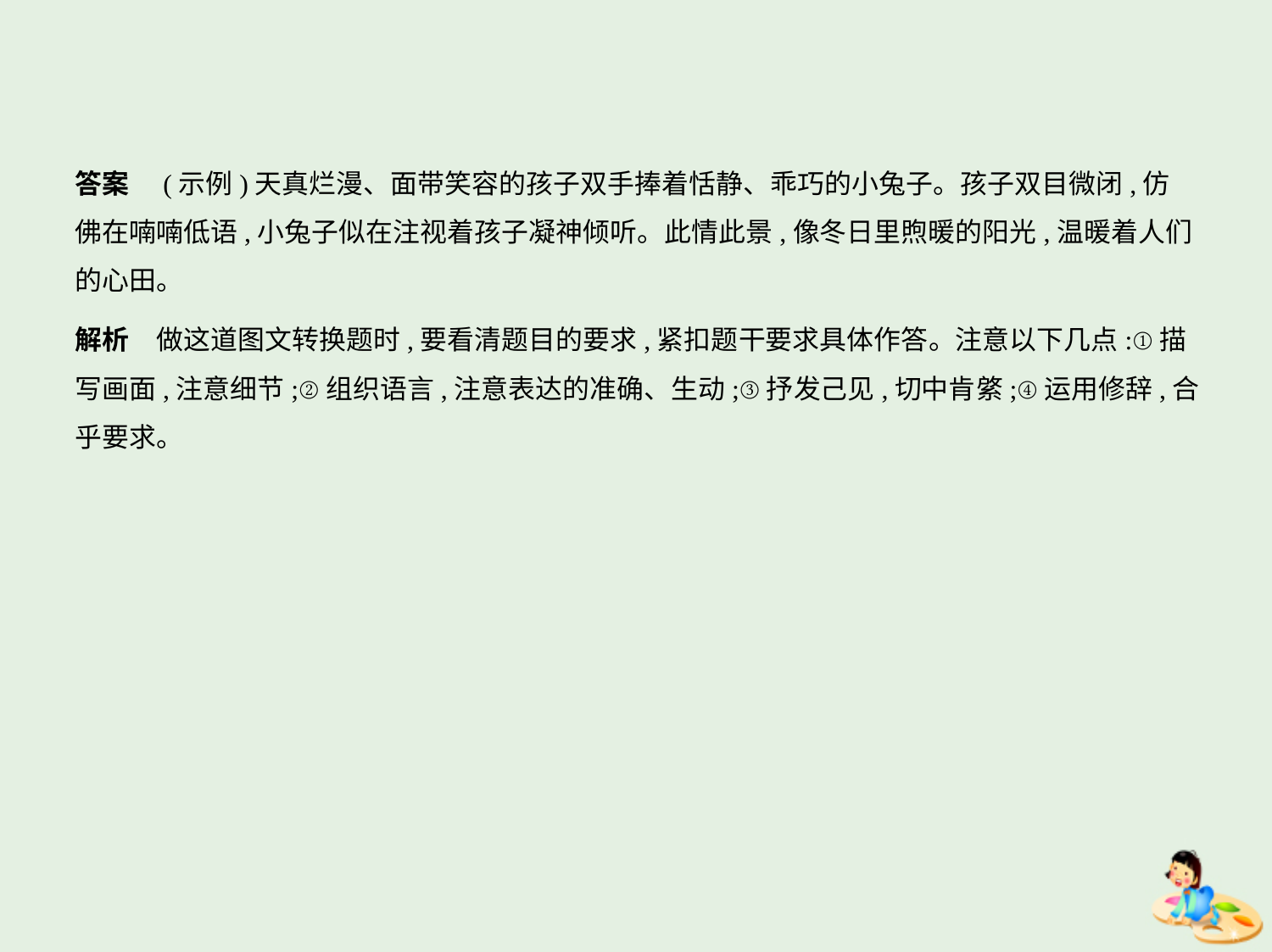

答案　(示例)天真烂漫、面带笑容的孩子双手捧着恬静、乖巧的小兔子。孩子双目微闭,仿
佛在喃喃低语,小兔子似在注视着孩子凝神倾听。此情此景,像冬日里煦暖的阳光,温暖着人们
的心田。
解析　做这道图文转换题时,要看清题目的要求,紧扣题干要求具体作答。注意以下几点:①描
写画面,注意细节;②组织语言,注意表达的准确、生动;③抒发己见,切中肯綮;④运用修辞,合
乎要求。